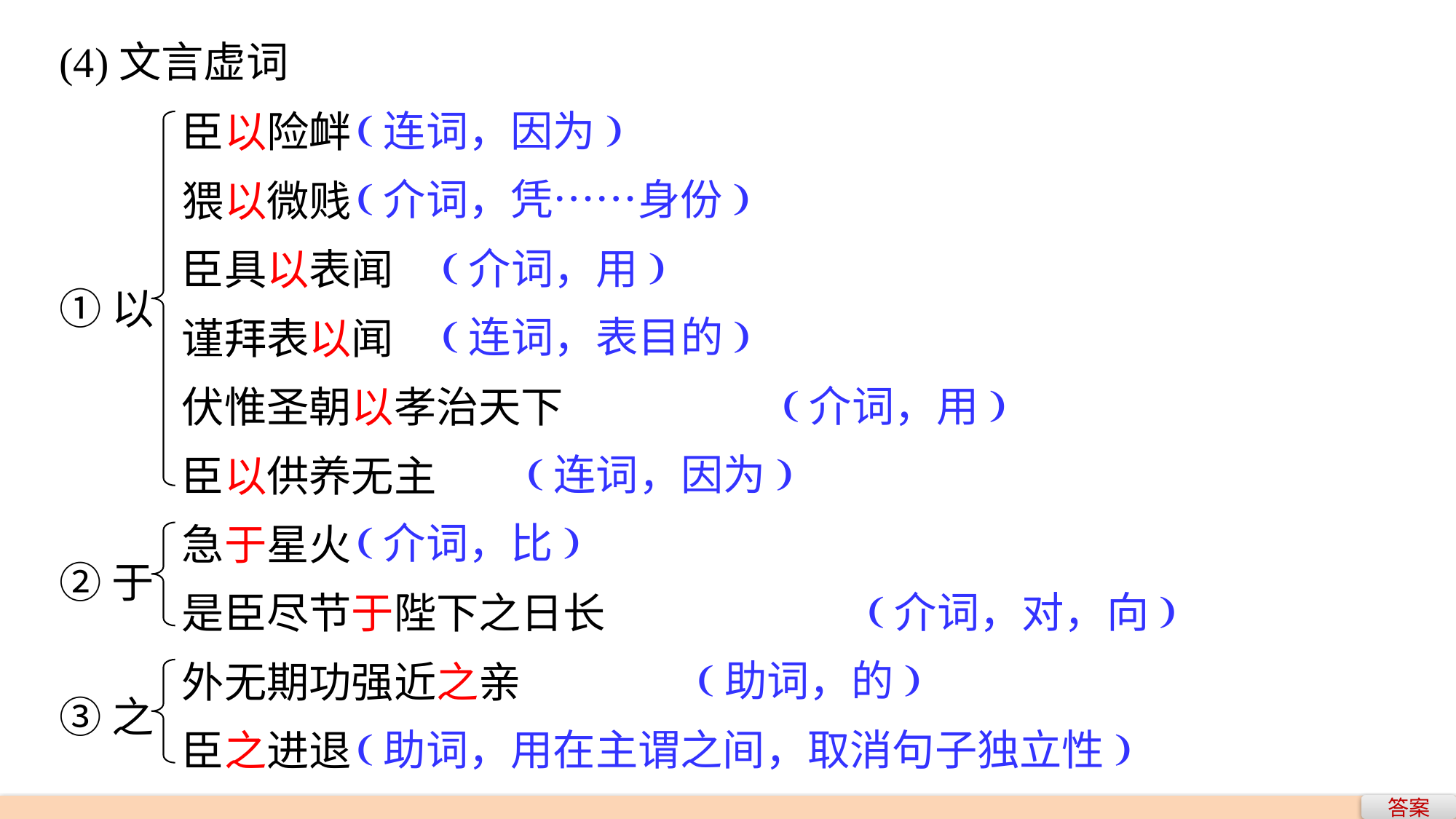

(4)文言虚词
(连词，因为)
(介词，凭……身份)
    (介词，用)
    (连词，表目的)
                    (介词，用)
        (连词，因为)
(介词，比)
                        (介词，对，向)
                (助词，的)
(助词，用在主谓之间，取消句子独立性)
臣以险衅
猥以微贱
臣具以表闻
谨拜表以闻
伏惟圣朝以孝治天下
臣以供养无主
急于星火
是臣尽节于陛下之日长
外无期功强近之亲
臣之进退

①以

②于
③之

答案